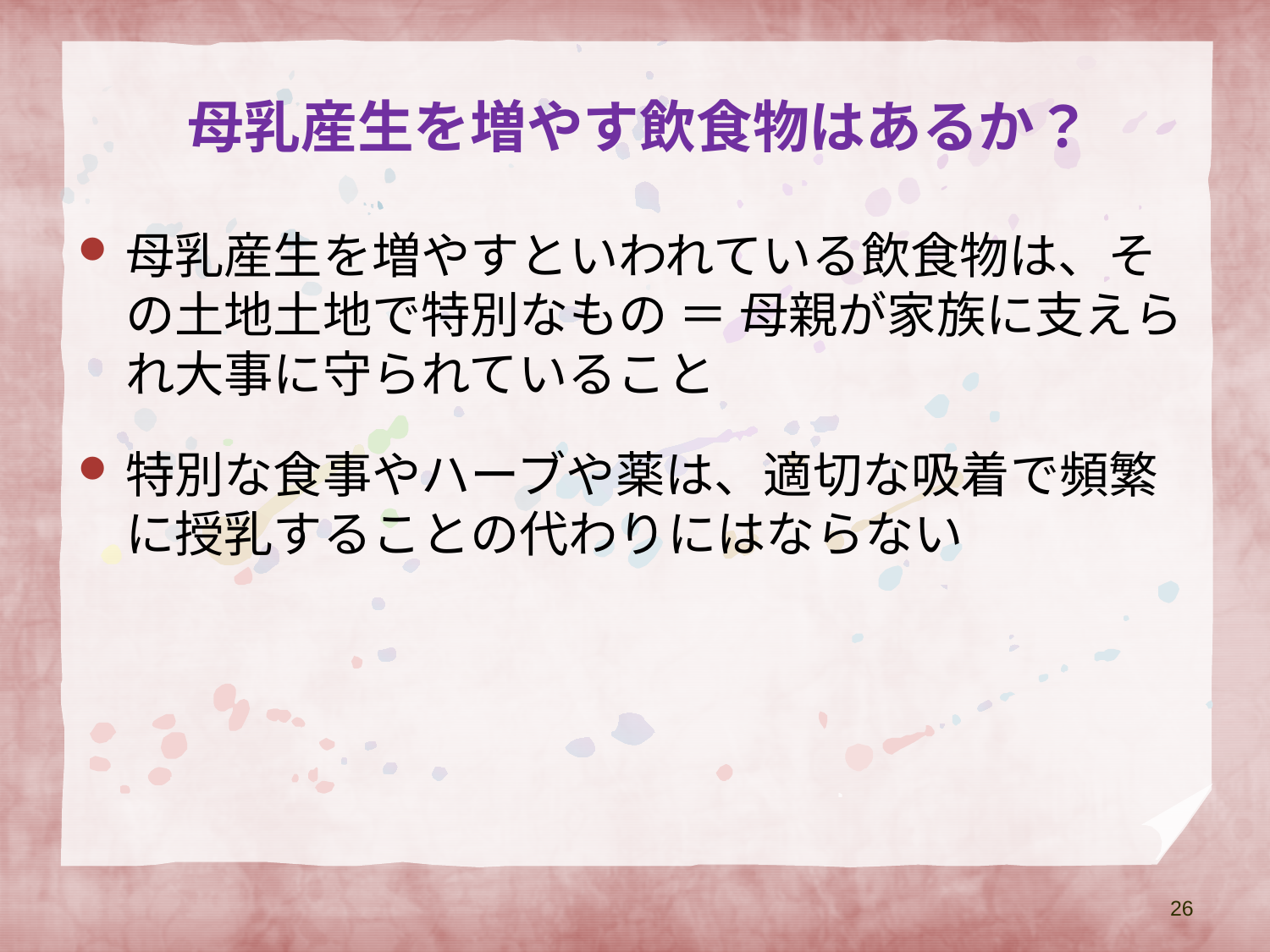

# 母乳産生を増やす飲食物はあるか？
母乳産生を増やすといわれている飲食物は、その土地土地で特別なもの ＝ 母親が家族に支えられ大事に守られていること
特別な食事やハーブや薬は、適切な吸着で頻繁に授乳することの代わりにはならない
26